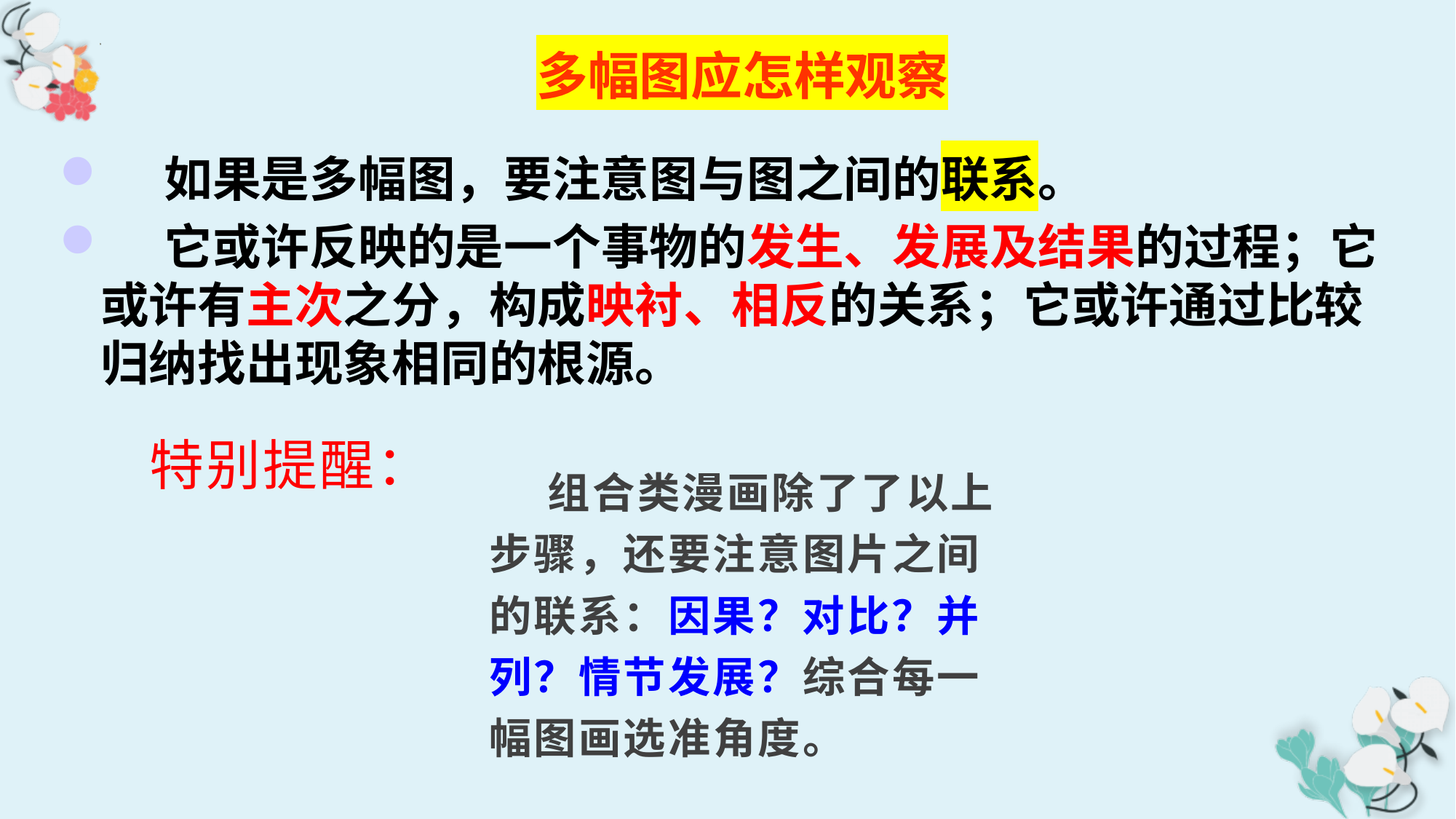

多幅图应怎样观察
    如果是多幅图，要注意图与图之间的联系。
    它或许反映的是一个事物的发生、发展及结果的过程；它或许有主次之分，构成映衬、相反的关系；它或许通过比较归纳找出现象相同的根源。
特别提醒：
组合类漫画除了了以上
步骤，还要注意图片之间
的联系：因果？对比？并
列？情节发展？综合每一
幅图画选准角度。